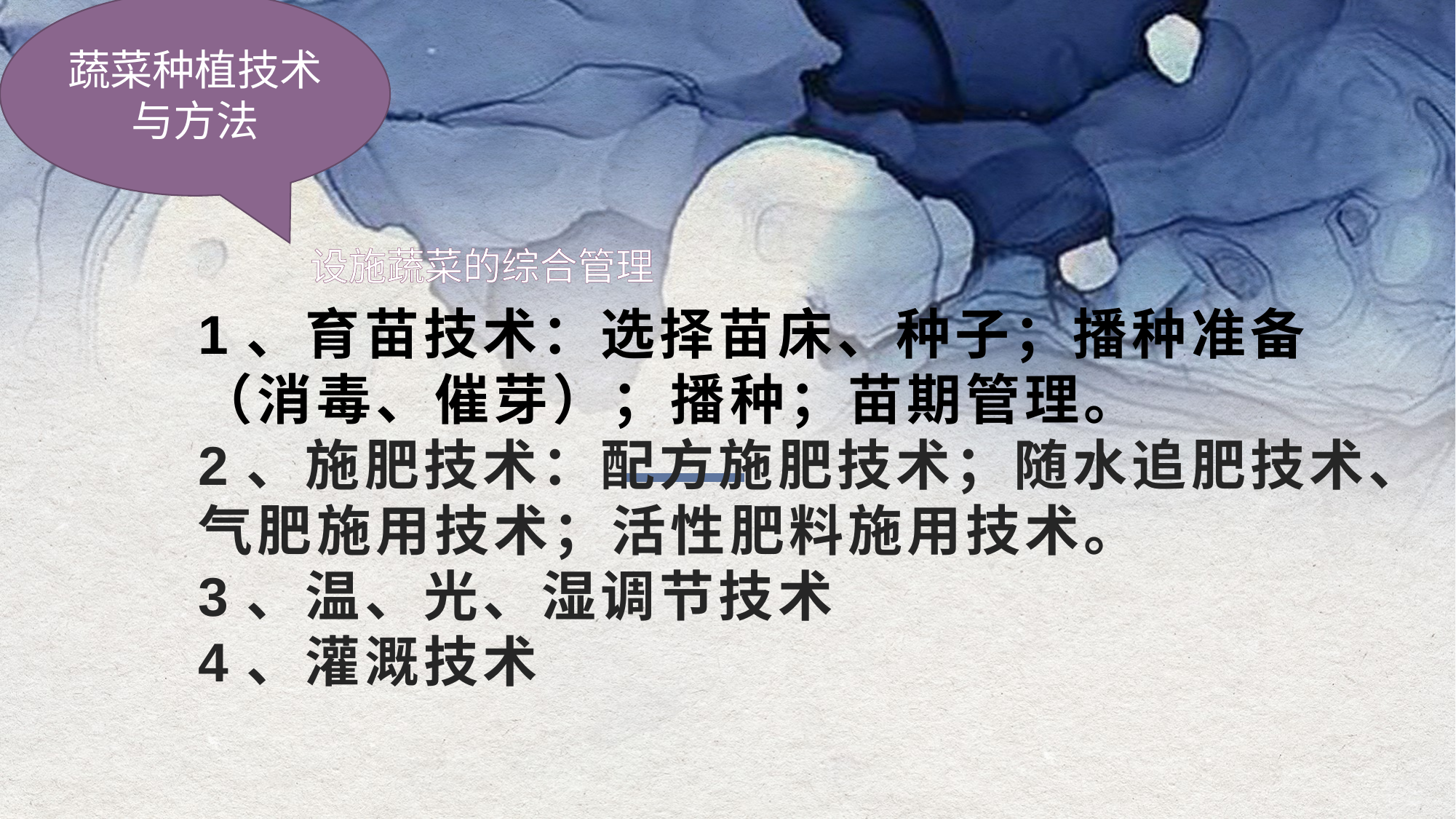

蔬菜种植技术与方法
设施蔬菜的综合管理
# 1、育苗技术：选择苗床、种子；播种准备（消毒、催芽）；播种；苗期管理。 2、施肥技术：配方施肥技术；随水追肥技术、气肥施用技术；活性肥料施用技术。 3、温、光、湿调节技术 4、灌溉技术